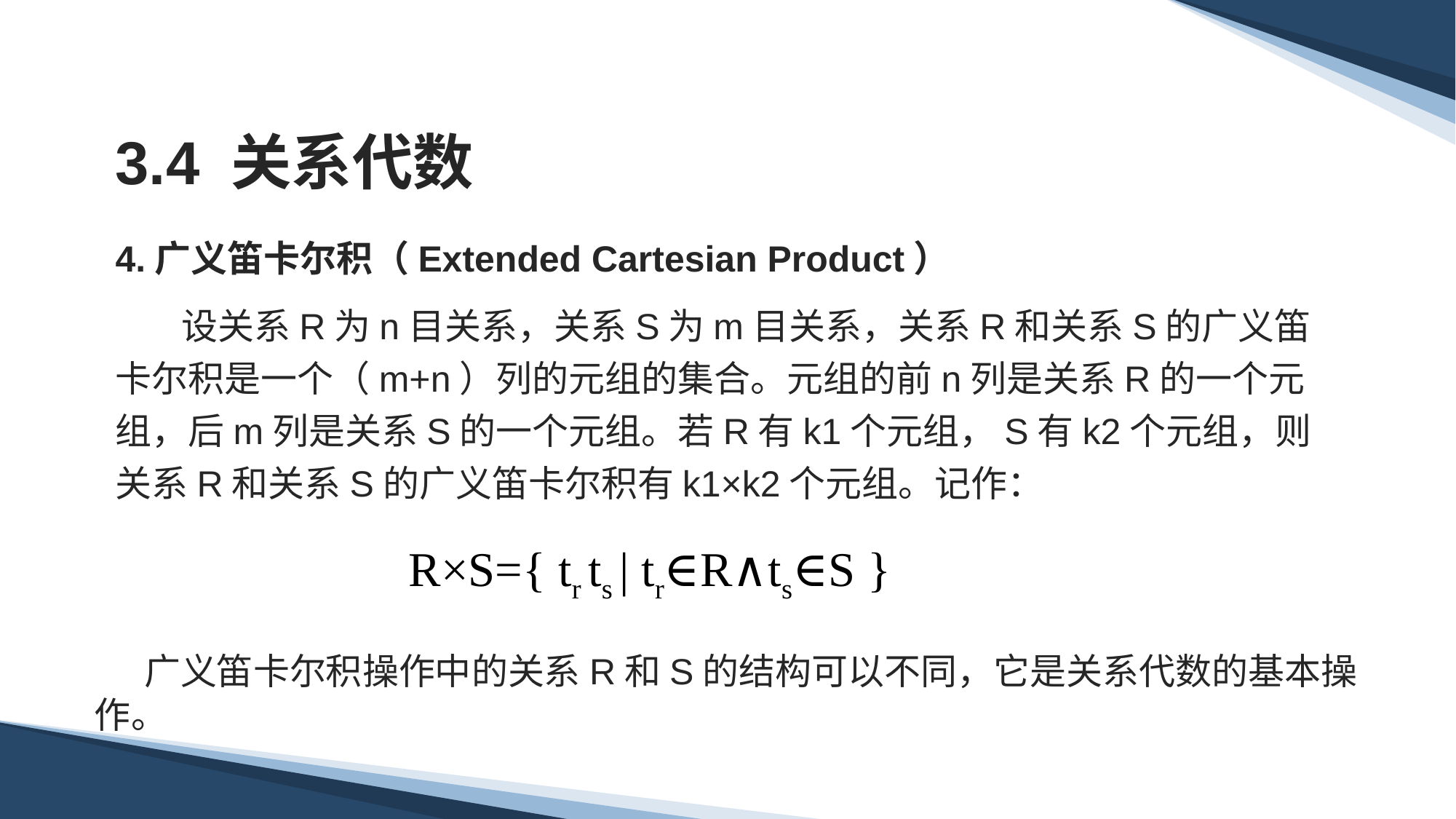

# 3.4 关系代数
4.广义笛卡尔积（Extended Cartesian Product）
       设关系R为n目关系，关系S为m目关系，关系R和关系S的广义笛卡尔积是一个（m+n）列的元组的集合。元组的前n列是关系R的一个元组，后m列是关系S的一个元组。若R有k1个元组，S有k2个元组，则关系R和关系S的广义笛卡尔积有k1×k2个元组。记作：
R×S={ tr ts | tr∈R∧ts∈S }
     广义笛卡尔积操作中的关系R和S的结构可以不同，它是关系代数的基本操作。